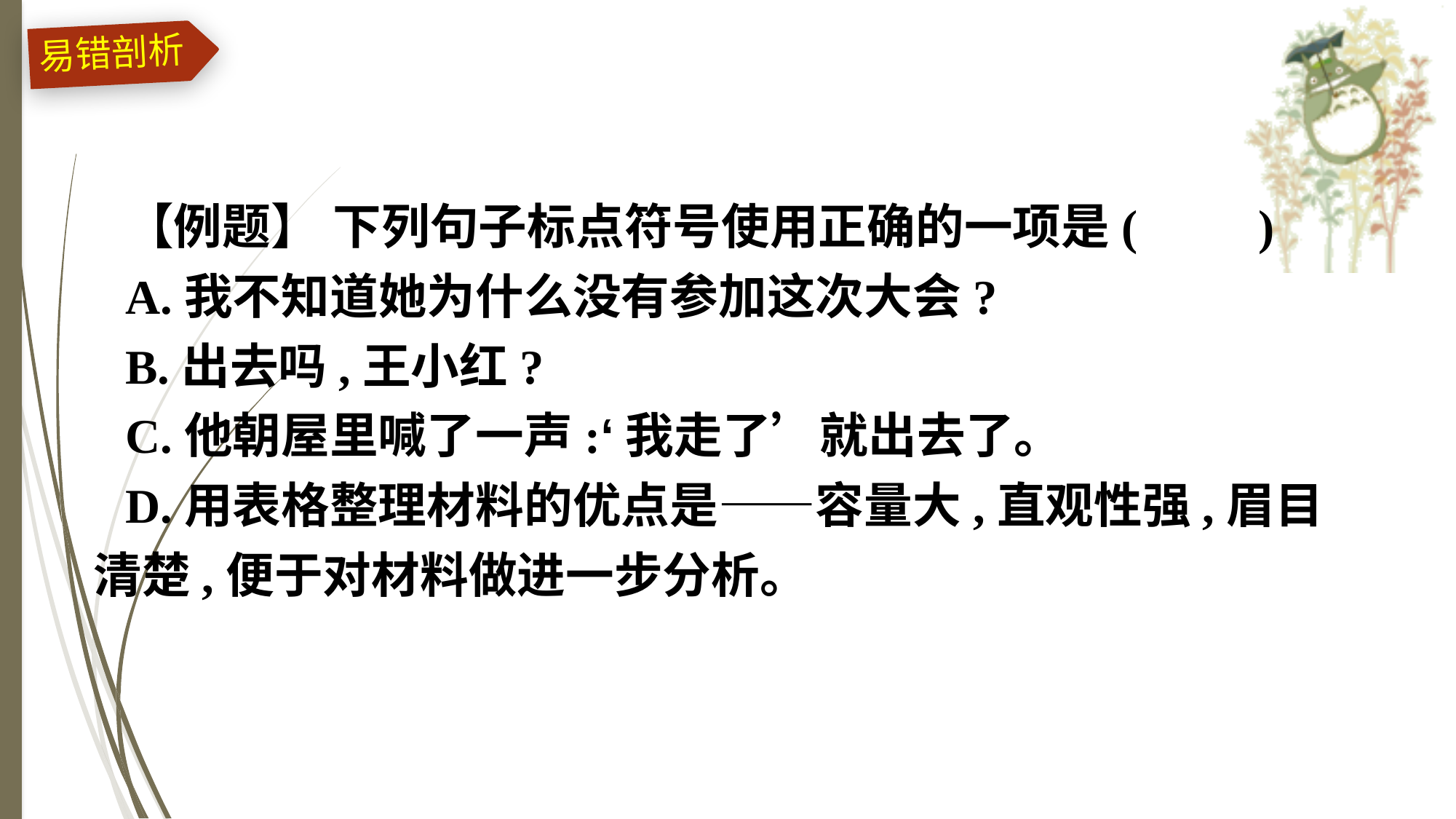

易错剖析
【例题】 下列句子标点符号使用正确的一项是(　　)
A.我不知道她为什么没有参加这次大会?
B.出去吗,王小红?
C.他朝屋里喊了一声:‘我走了’就出去了。
D.用表格整理材料的优点是——容量大,直观性强,眉目清楚,便于对材料做进一步分析。